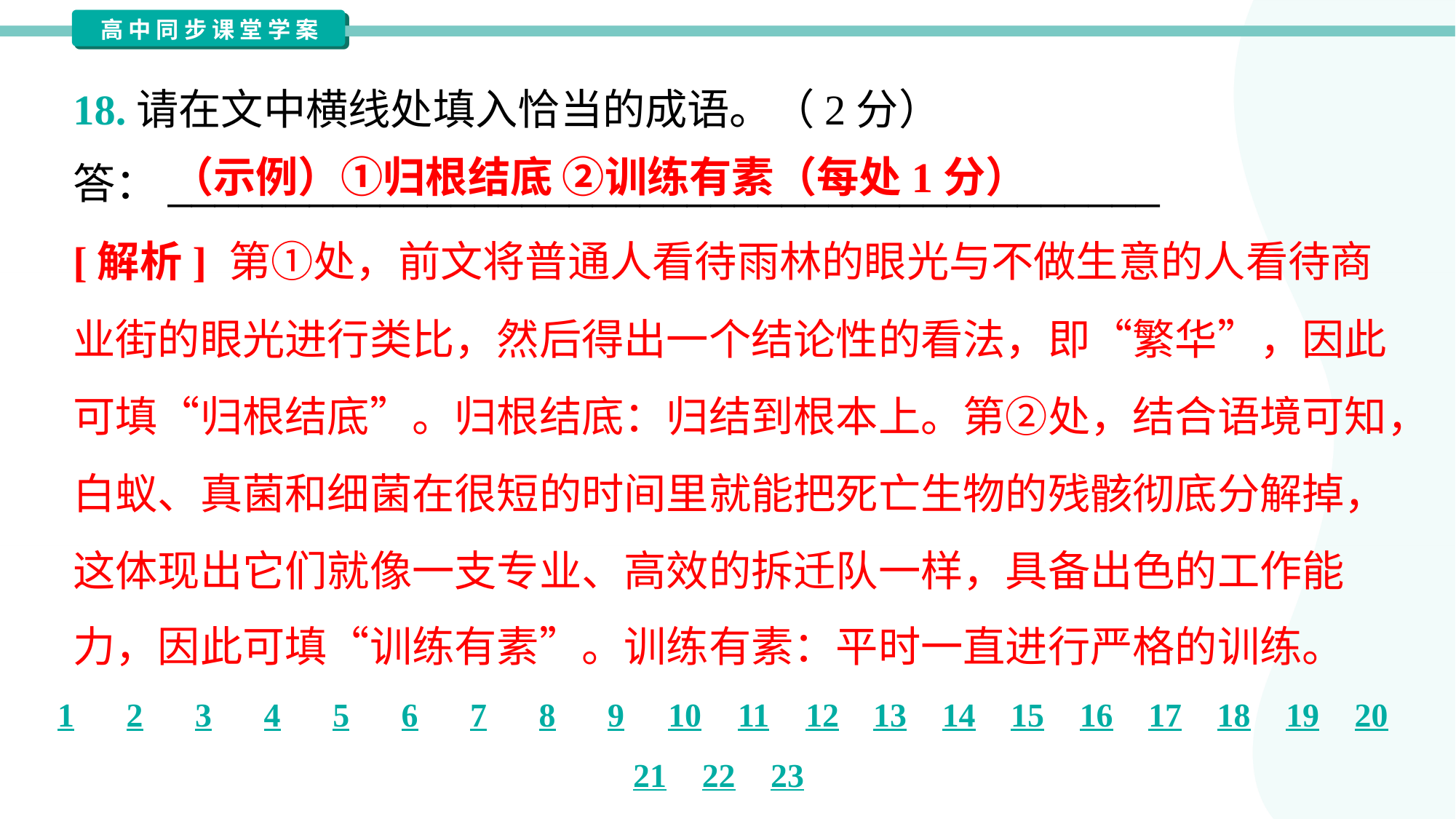

18.请在文中横线处填入恰当的成语。（2分）
答：__________________________________________
（示例）①归根结底 ②训练有素（每处1分）
[解析] 第①处，前文将普通人看待雨林的眼光与不做生意的人看待商
业街的眼光进行类比，然后得出一个结论性的看法，即“繁华”，因此
可填“归根结底”。归根结底：归结到根本上。第②处，结合语境可知，
白蚁、真菌和细菌在很短的时间里就能把死亡生物的残骸彻底分解掉，
这体现出它们就像一支专业、高效的拆迁队一样，具备出色的工作能
力，因此可填“训练有素”。训练有素：平时一直进行严格的训练。